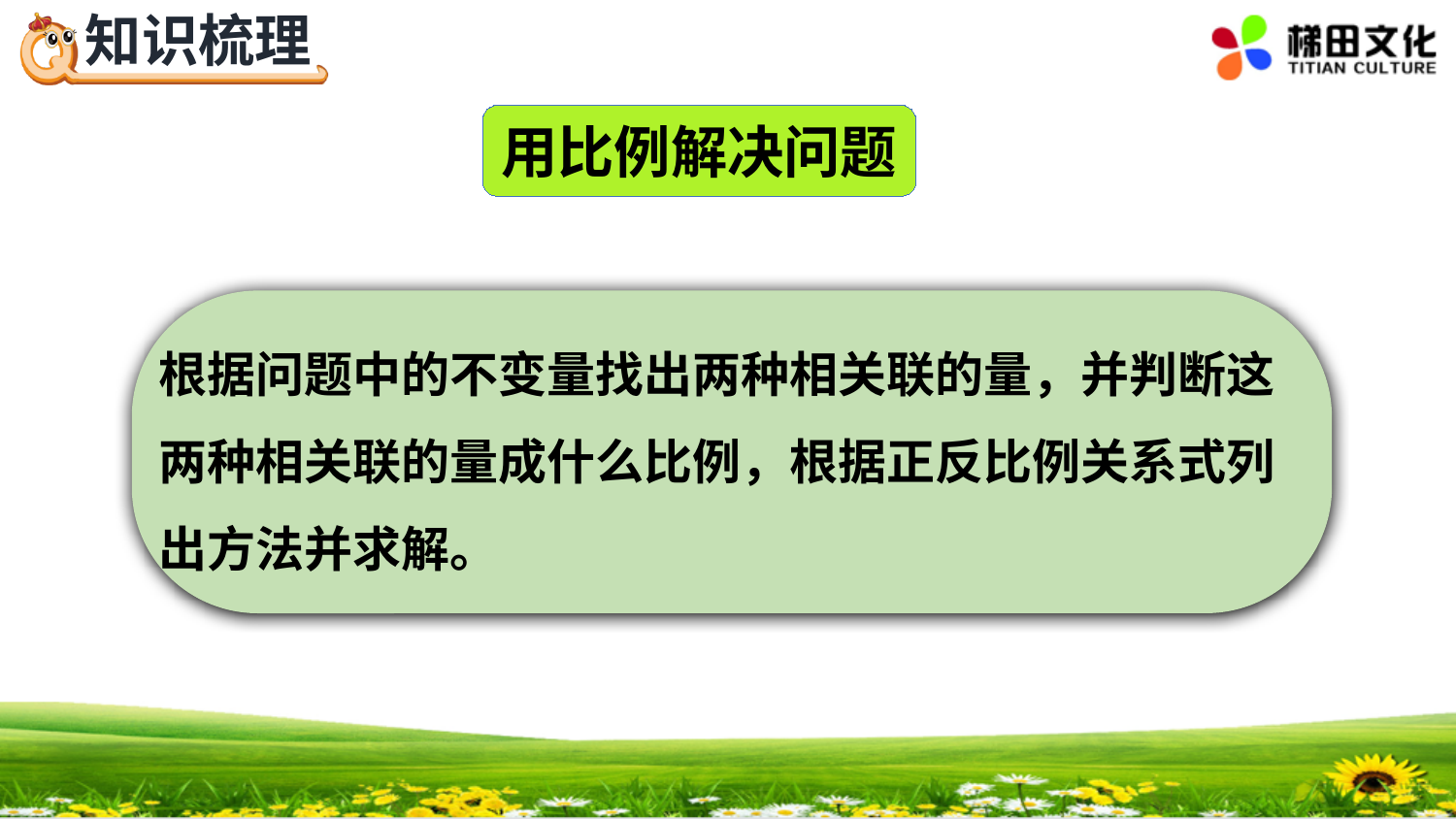

用比例解决问题

根据问题中的不变量找出两种相关联的量，并判断这两种相关联的量成什么比例，根据正反比例关系式列出方法并求解。